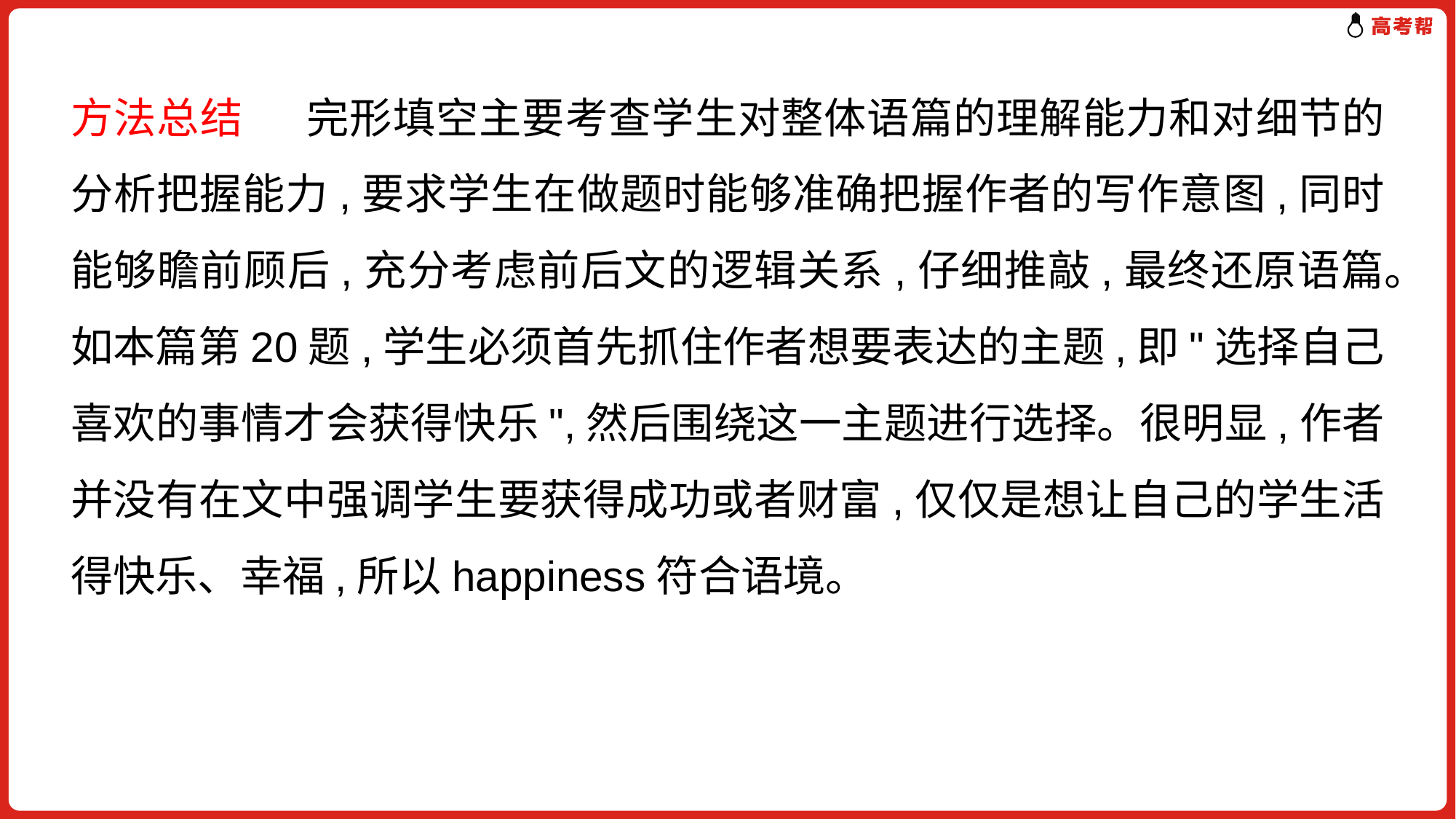

方法总结　  完形填空主要考查学生对整体语篇的理解能力和对细节的分析把握能力,要求学生在做题时能够准确把握作者的写作意图,同时能够瞻前顾后,充分考虑前后文的逻辑关系,仔细推敲,最终还原语篇。如本篇第20题,学生必须首先抓住作者想要表达的主题,即"选择自己喜欢的事情才会获得快乐",然后围绕这一主题进行选择。很明显,作者并没有在文中强调学生要获得成功或者财富,仅仅是想让自己的学生活得快乐、幸福,所以happiness符合语境。